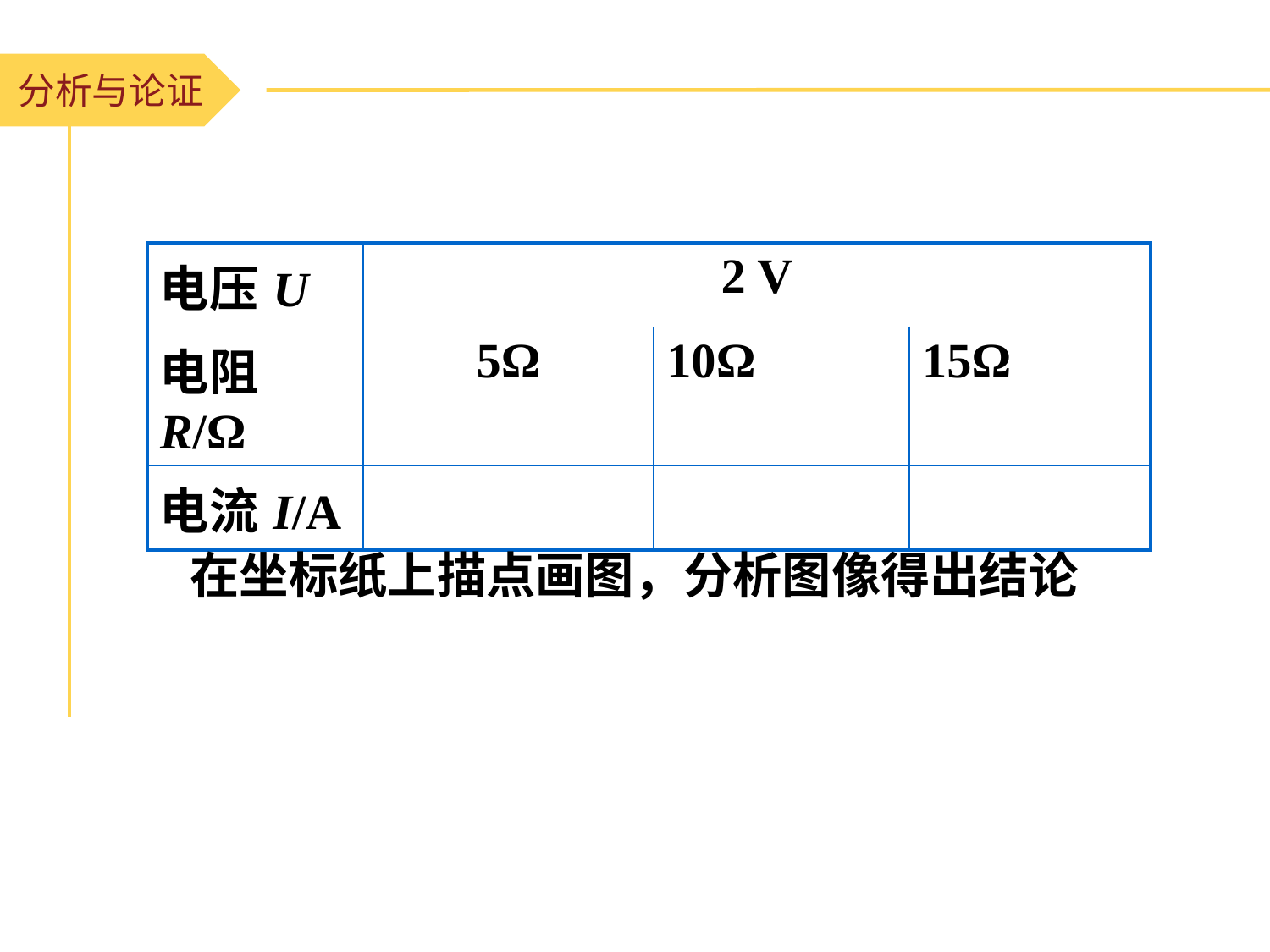

分析与论证
| 电压U | 2 V |  |  |
| --- | --- | --- | --- |
| 电阻R/Ω | 5Ω | 10Ω | 15Ω |
| 电流I/A |  |  |  |
在坐标纸上描点画图，分析图像得出结论